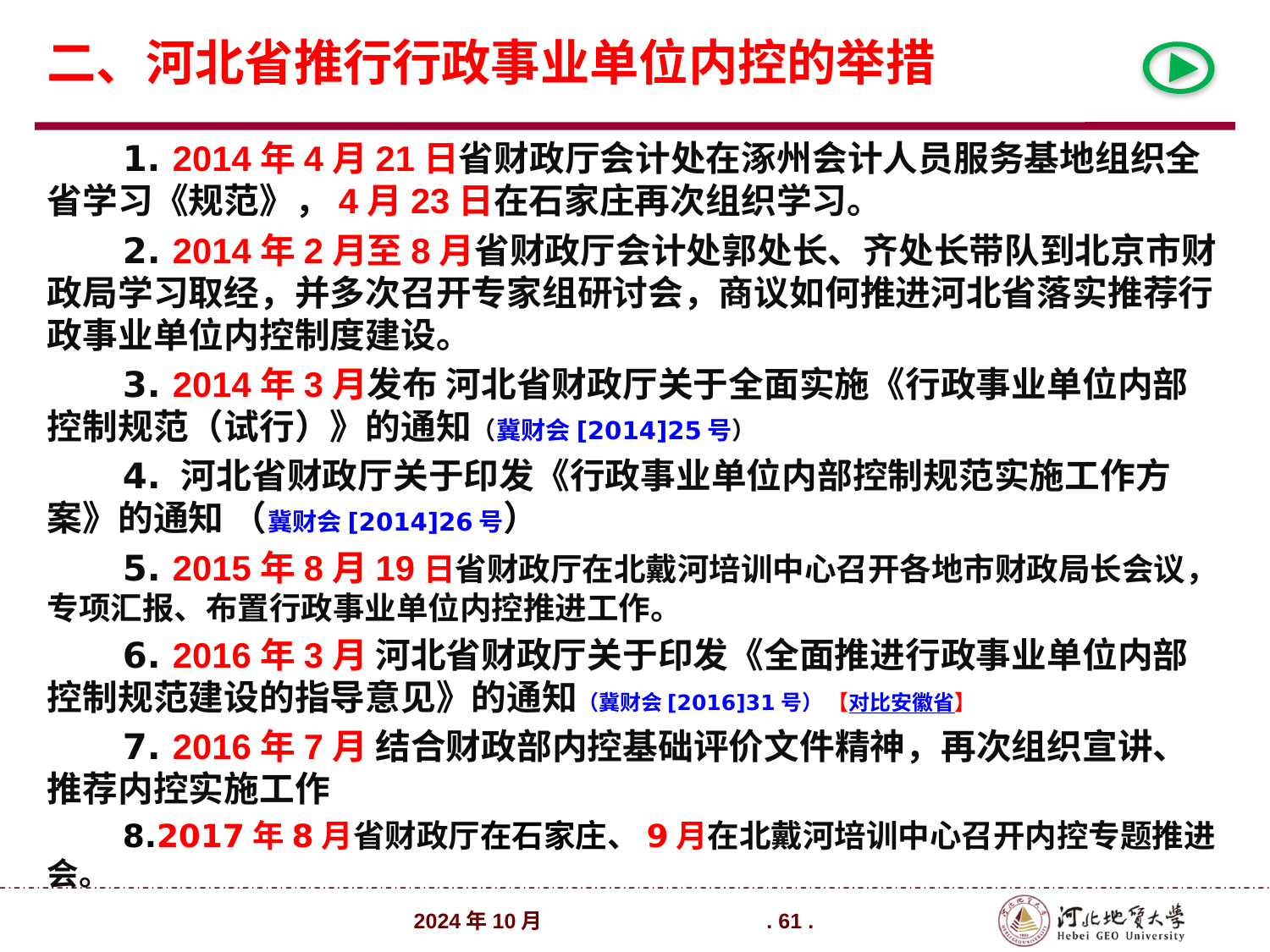

二、河北省推行行政事业单位内控的举措

1. 2014年4月21日省财政厅会计处在涿州会计人员服务基地组织全省学习《规范》，4月23日在石家庄再次组织学习。
2. 2014年2月至8月省财政厅会计处郭处长、齐处长带队到北京市财政局学习取经，并多次召开专家组研讨会，商议如何推进河北省落实推荐行政事业单位内控制度建设。
3. 2014年3月发布 河北省财政厅关于全面实施《行政事业单位内部控制规范（试行）》的通知（冀财会[2014]25号）
4. 河北省财政厅关于印发《行政事业单位内部控制规范实施工作方案》的通知 （冀财会[2014]26号）
5. 2015年8月19日省财政厅在北戴河培训中心召开各地市财政局长会议，专项汇报、布置行政事业单位内控推进工作。
6. 2016年3月 河北省财政厅关于印发《全面推进行政事业单位内部控制规范建设的指导意见》的通知（冀财会[2016]31号） 【对比安徽省】
7. 2016年7月 结合财政部内控基础评价文件精神，再次组织宣讲、推荐内控实施工作
8.2017年8月省财政厅在石家庄、9月在北戴河培训中心召开内控专题推进会。
2024年10月                                             . 61 .